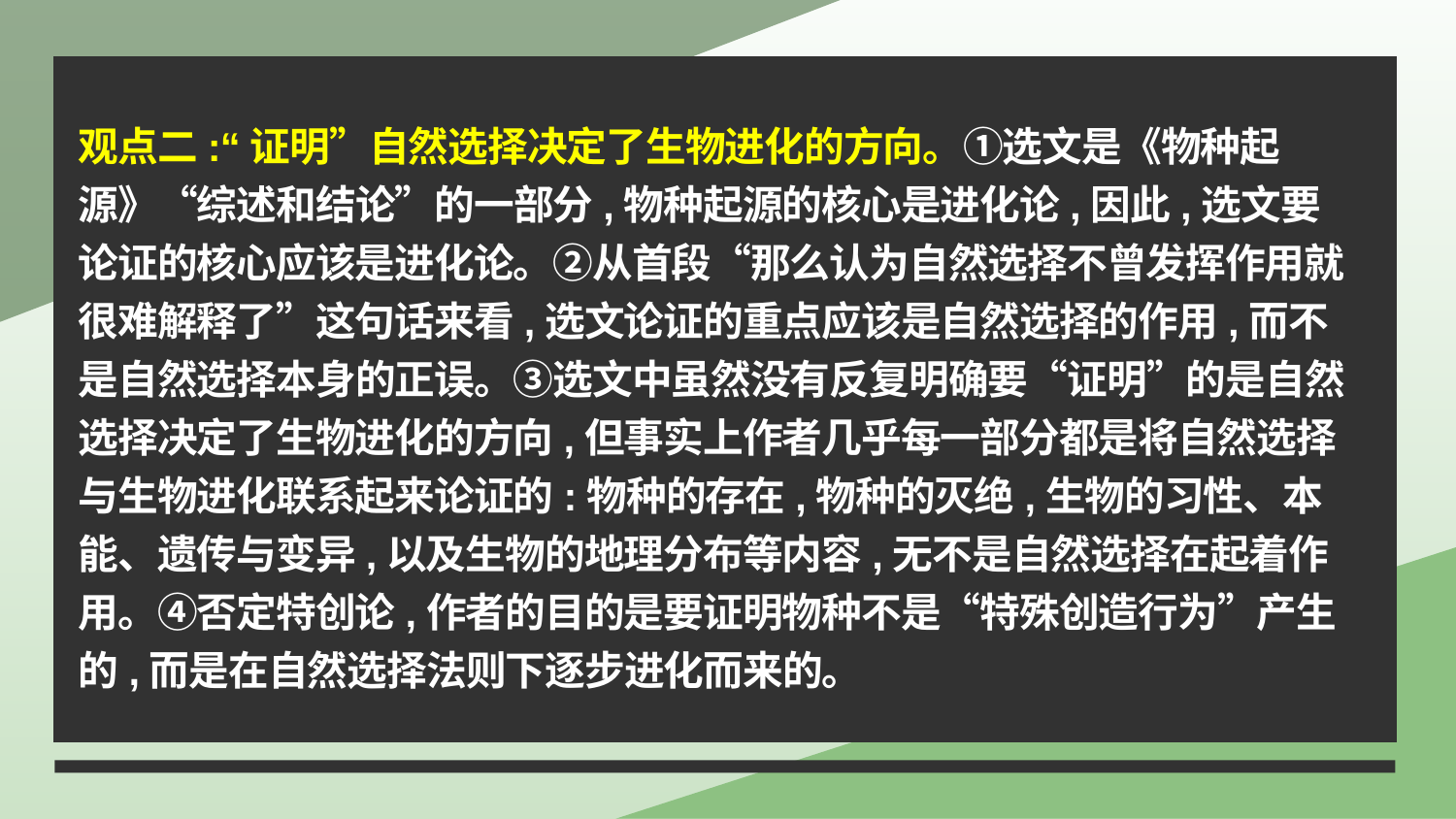

观点二:“证明”自然选择决定了生物进化的方向。①选文是《物种起源》“综述和结论”的一部分,物种起源的核心是进化论,因此,选文要论证的核心应该是进化论。②从首段“那么认为自然选择不曾发挥作用就很难解释了”这句话来看,选文论证的重点应该是自然选择的作用,而不是自然选择本身的正误。③选文中虽然没有反复明确要“证明”的是自然选择决定了生物进化的方向,但事实上作者几乎每一部分都是将自然选择与生物进化联系起来论证的:物种的存在,物种的灭绝,生物的习性、本能、遗传与变异,以及生物的地理分布等内容,无不是自然选择在起着作用。④否定特创论,作者的目的是要证明物种不是“特殊创造行为”产生的,而是在自然选择法则下逐步进化而来的。